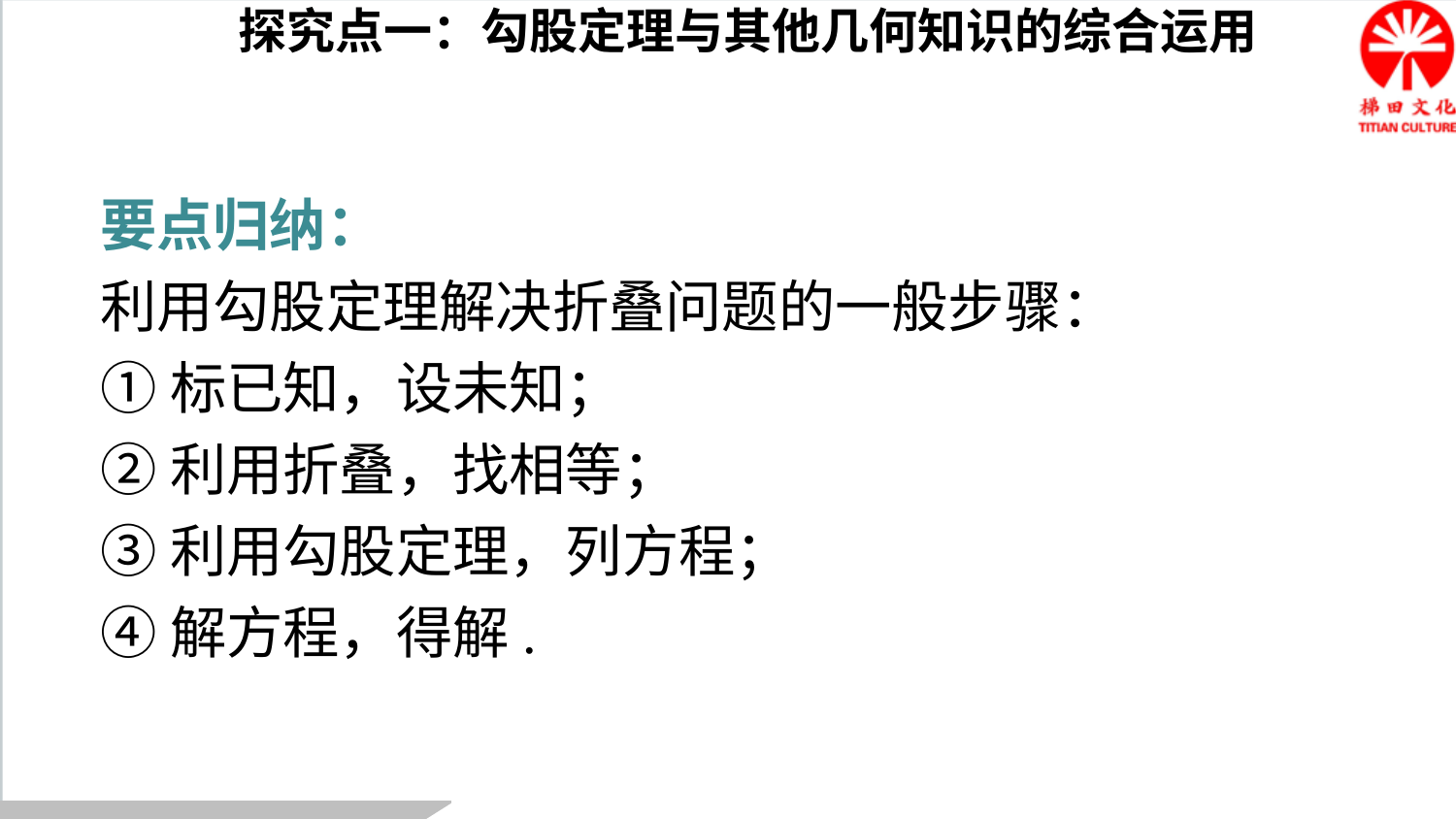

探究点一：勾股定理与其他几何知识的综合运用
要点归纳：
利用勾股定理解决折叠问题的一般步骤：
①标已知，设未知；
②利用折叠，找相等；
③利用勾股定理，列方程；
④解方程，得解.